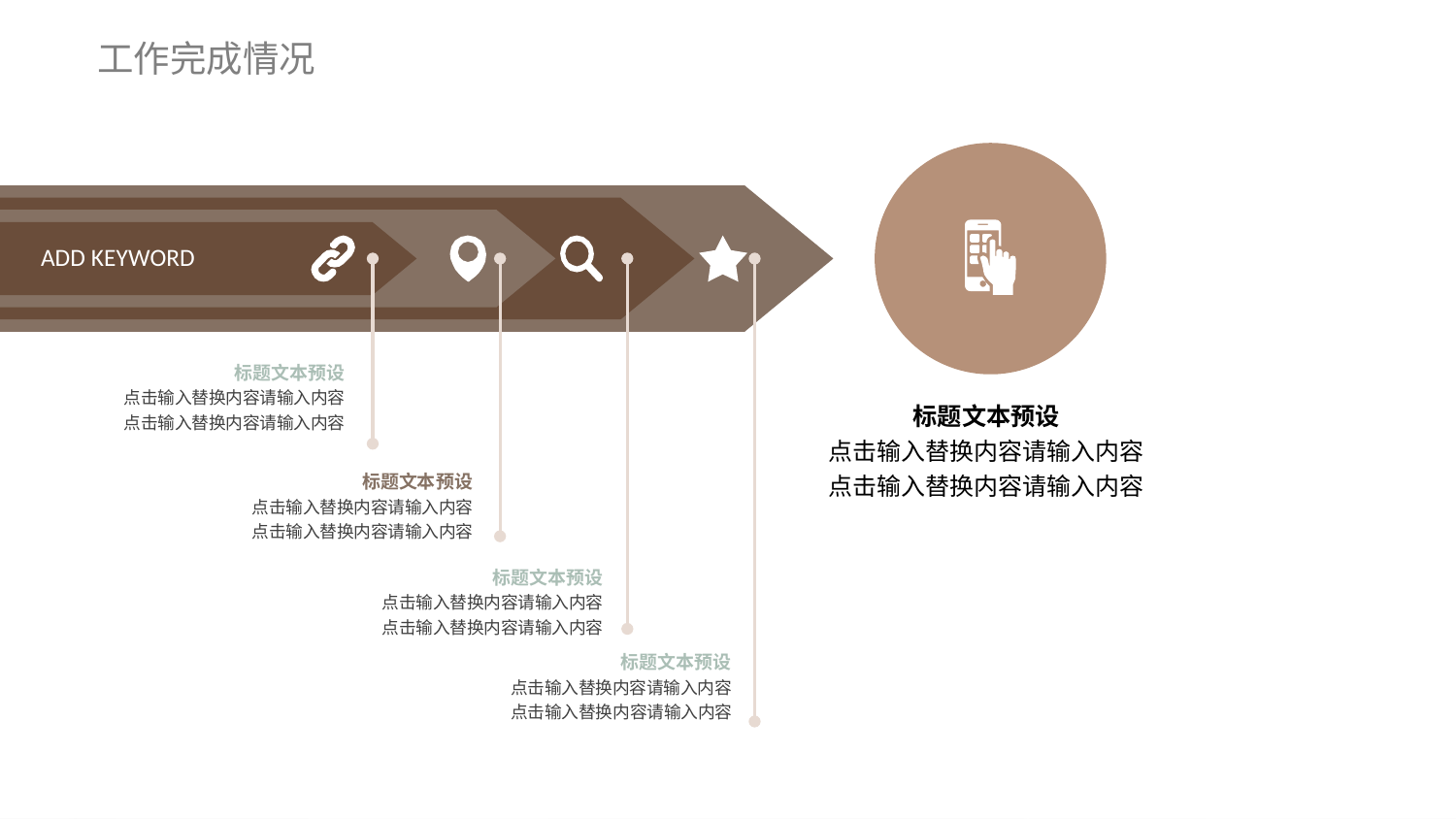

工作完成情况

ADD KEYWORD

标题文本预设
点击输入替换内容请输入内容
点击输入替换内容请输入内容
标题文本预设
点击输入替换内容请输入内容
点击输入替换内容请输入内容
标题文本预设
点击输入替换内容请输入内容
点击输入替换内容请输入内容
标题文本预设
点击输入替换内容请输入内容
点击输入替换内容请输入内容
标题文本预设
点击输入替换内容请输入内容
点击输入替换内容请输入内容